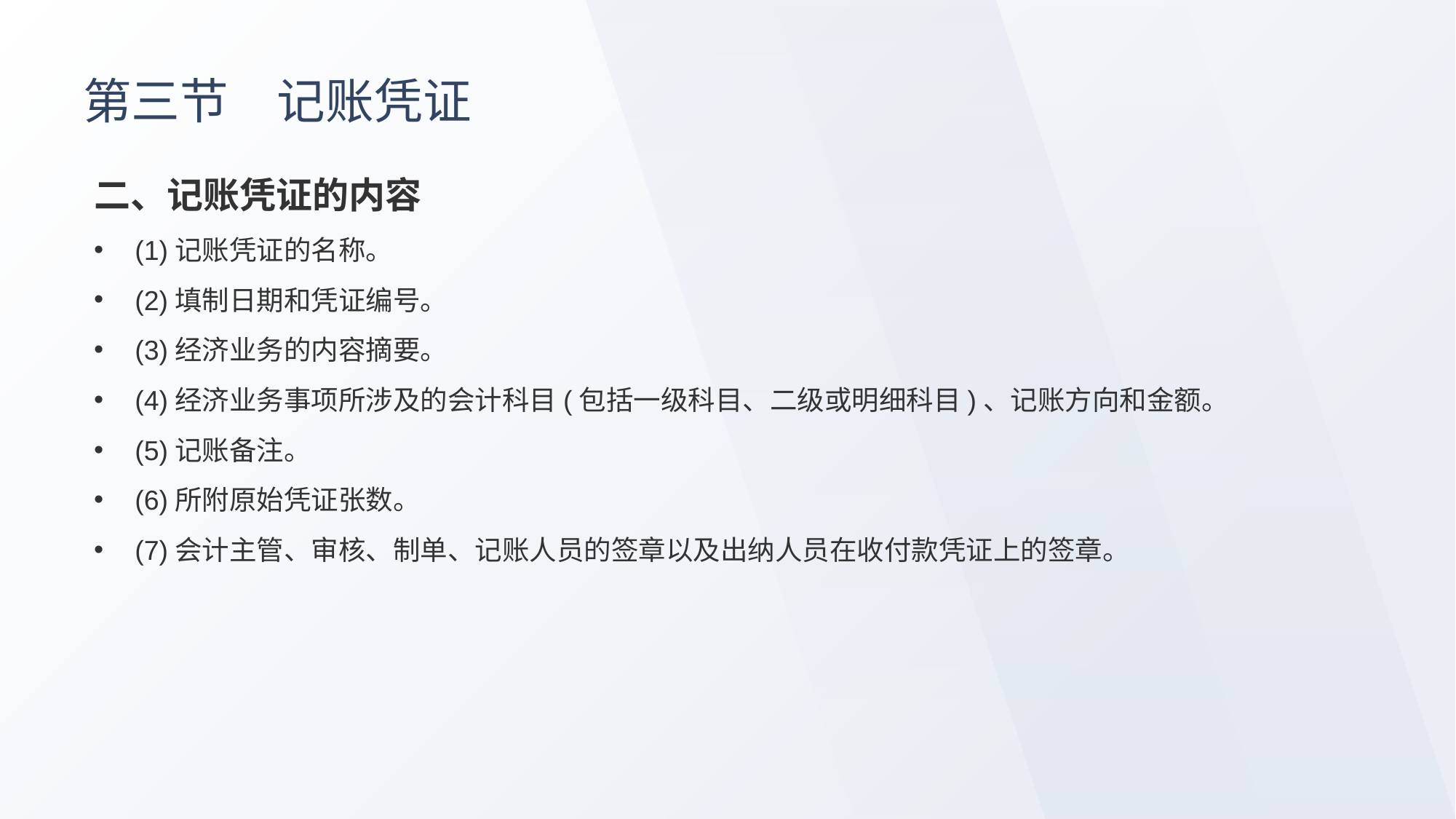

# 第三节　记账凭证
二、记账凭证的内容
(1)记账凭证的名称。
(2)填制日期和凭证编号。
(3)经济业务的内容摘要。
(4)经济业务事项所涉及的会计科目(包括一级科目、二级或明细科目)、记账方向和金额。
(5)记账备注。
(6)所附原始凭证张数。
(7)会计主管、审核、制单、记账人员的签章以及出纳人员在收付款凭证上的签章。